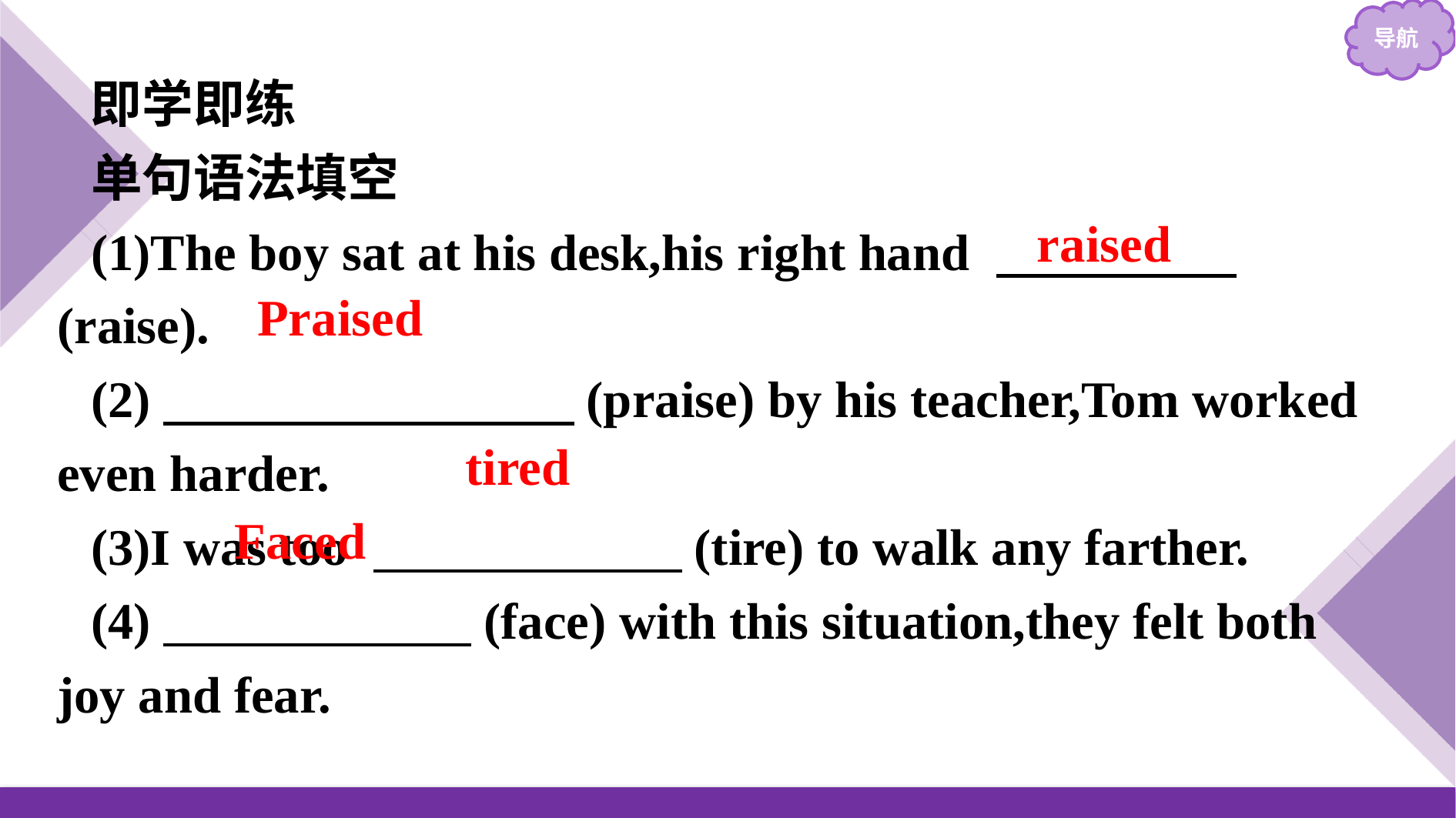

即学即练
单句语法填空
(1)The boy sat at his desk,his right hand 　　   　　(raise).
(2)　　　　　　　　(praise) by his teacher,Tom worked even harder.
(3)I was too 　　　　　　(tire) to walk any farther.
(4)　　　　　　(face) with this situation,they felt both joy and fear.
raised
Praised
tired
Faced